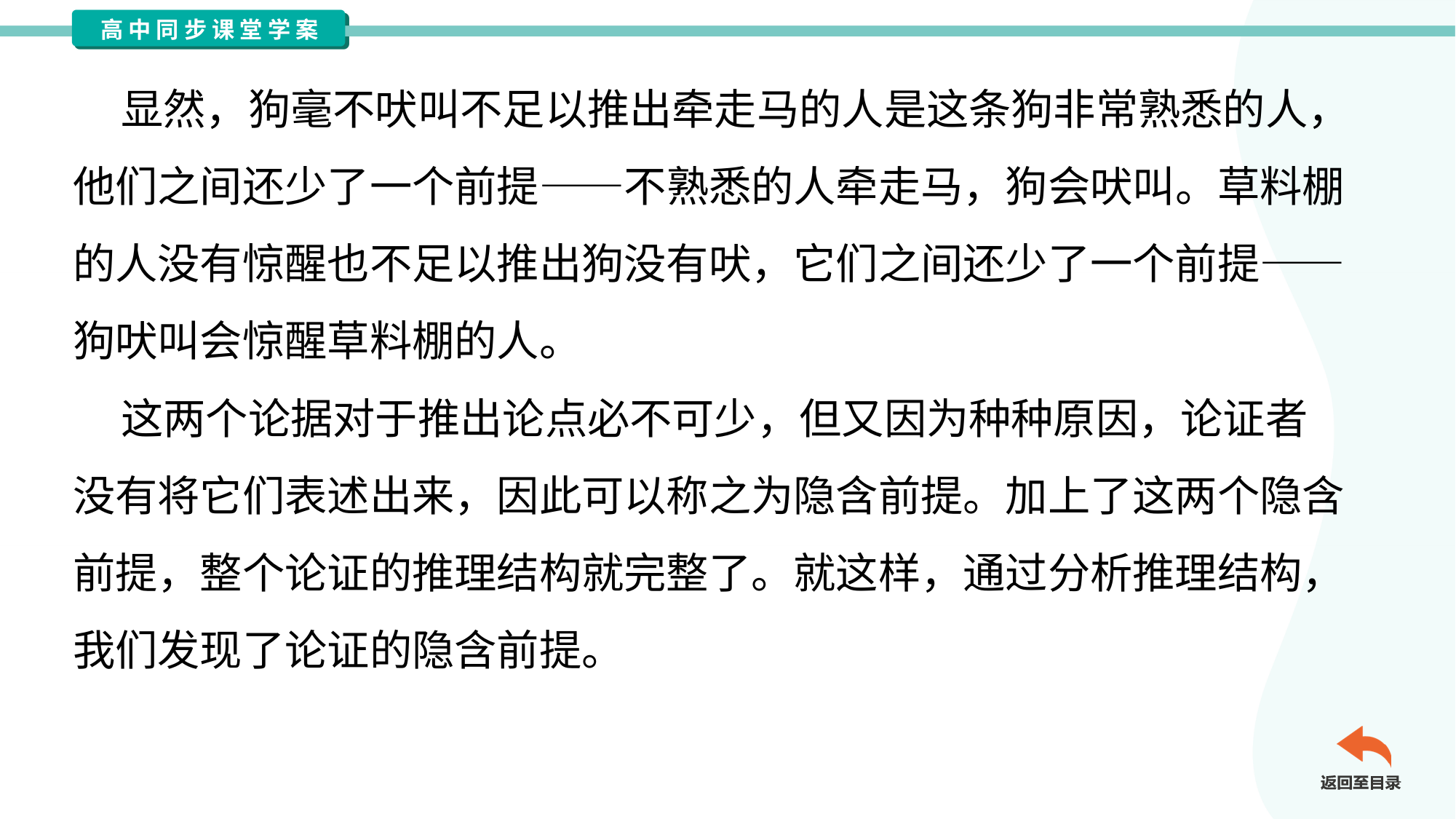

显然，狗毫不吠叫不足以推出牵走马的人是这条狗非常熟悉的人，
他们之间还少了一个前提——不熟悉的人牵走马，狗会吠叫。草料棚
的人没有惊醒也不足以推出狗没有吠，它们之间还少了一个前提——
狗吠叫会惊醒草料棚的人。
    这两个论据对于推出论点必不可少，但又因为种种原因，论证者
没有将它们表述出来，因此可以称之为隐含前提。加上了这两个隐含
前提，整个论证的推理结构就完整了。就这样，通过分析推理结构，
我们发现了论证的隐含前提。